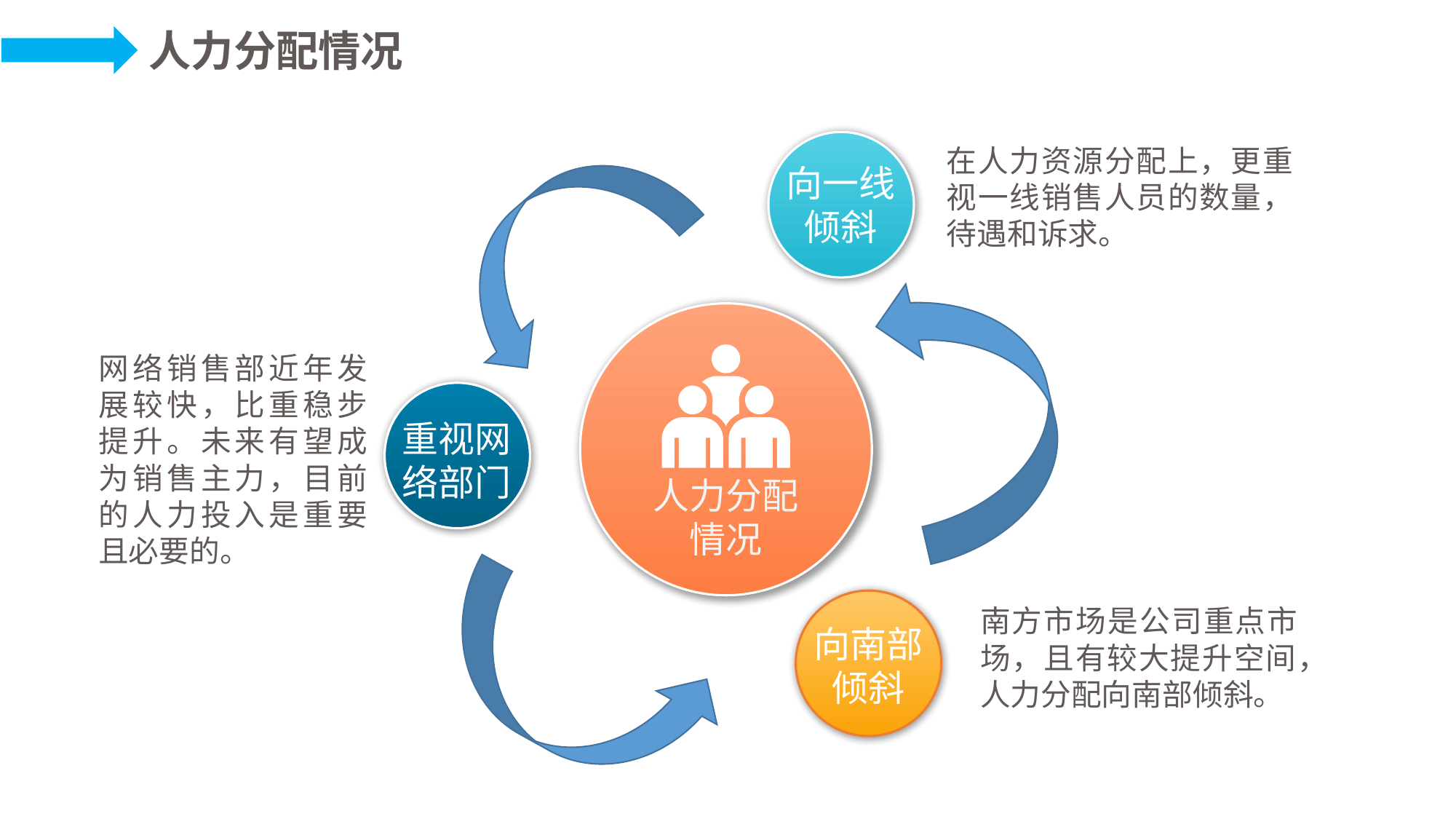

人力分配情况

在人力资源分配上，更重视一线销售人员的数量，待遇和诉求。
向一线倾斜

网络销售部近年发展较快，比重稳步提升。未来有望成为销售主力，目前的人力投入是重要且必要的。

重视网络部门
人力分配情况

南方市场是公司重点市场，且有较大提升空间，人力分配向南部倾斜。
向南部倾斜
向南部倾斜